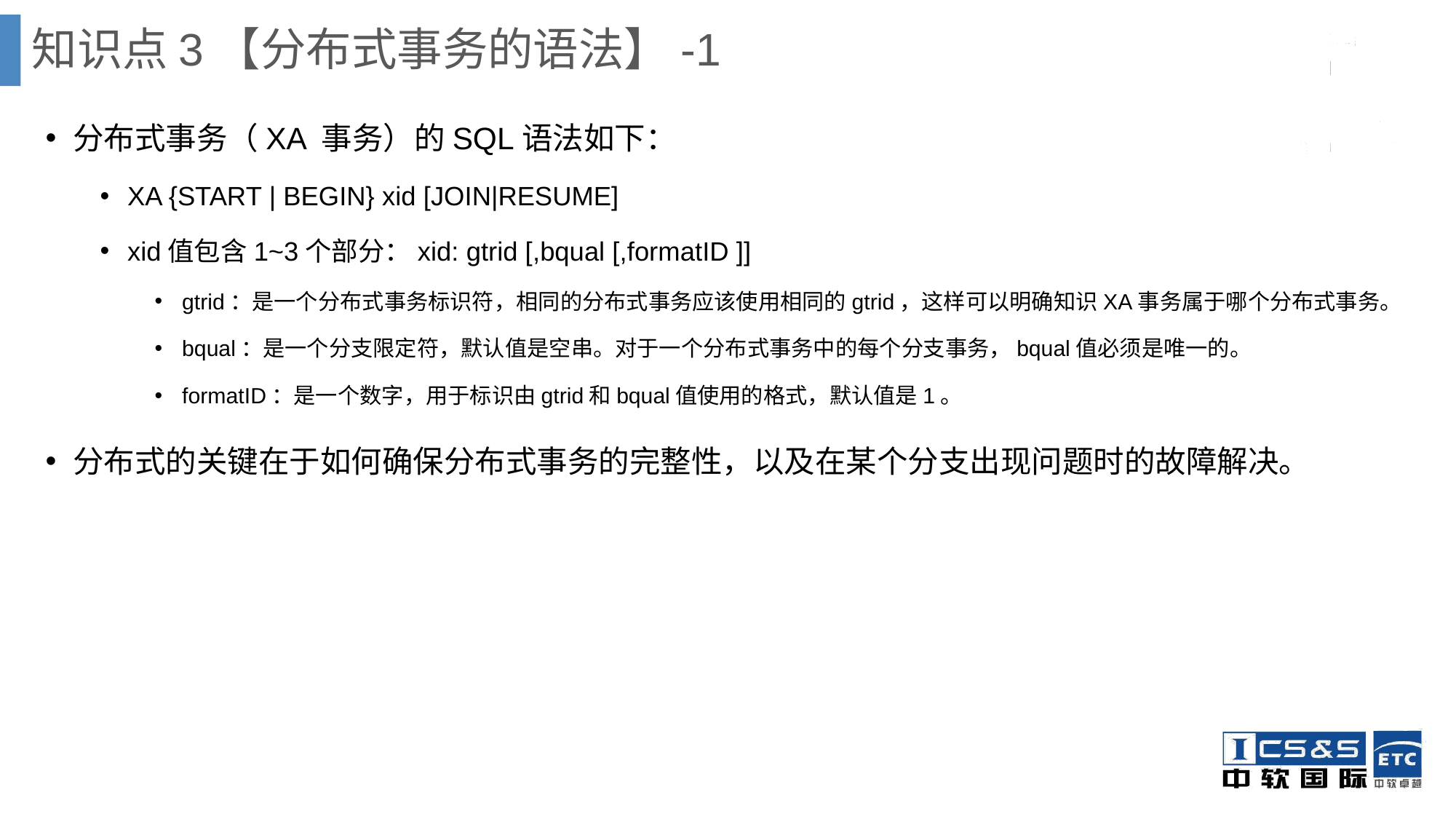

知识点3【分布式事务的语法】-1
分布式事务（XA 事务）的SQL语法如下：
XA {START | BEGIN} xid [JOIN|RESUME]
xid值包含1~3个部分：xid: gtrid [,bqual [,formatID ]]
gtrid：是一个分布式事务标识符，相同的分布式事务应该使用相同的gtrid，这样可以明确知识XA事务属于哪个分布式事务。
bqual：是一个分支限定符，默认值是空串。对于一个分布式事务中的每个分支事务，bqual值必须是唯一的。
formatID：是一个数字，用于标识由gtrid和bqual值使用的格式，默认值是1。
分布式的关键在于如何确保分布式事务的完整性，以及在某个分支出现问题时的故障解决。